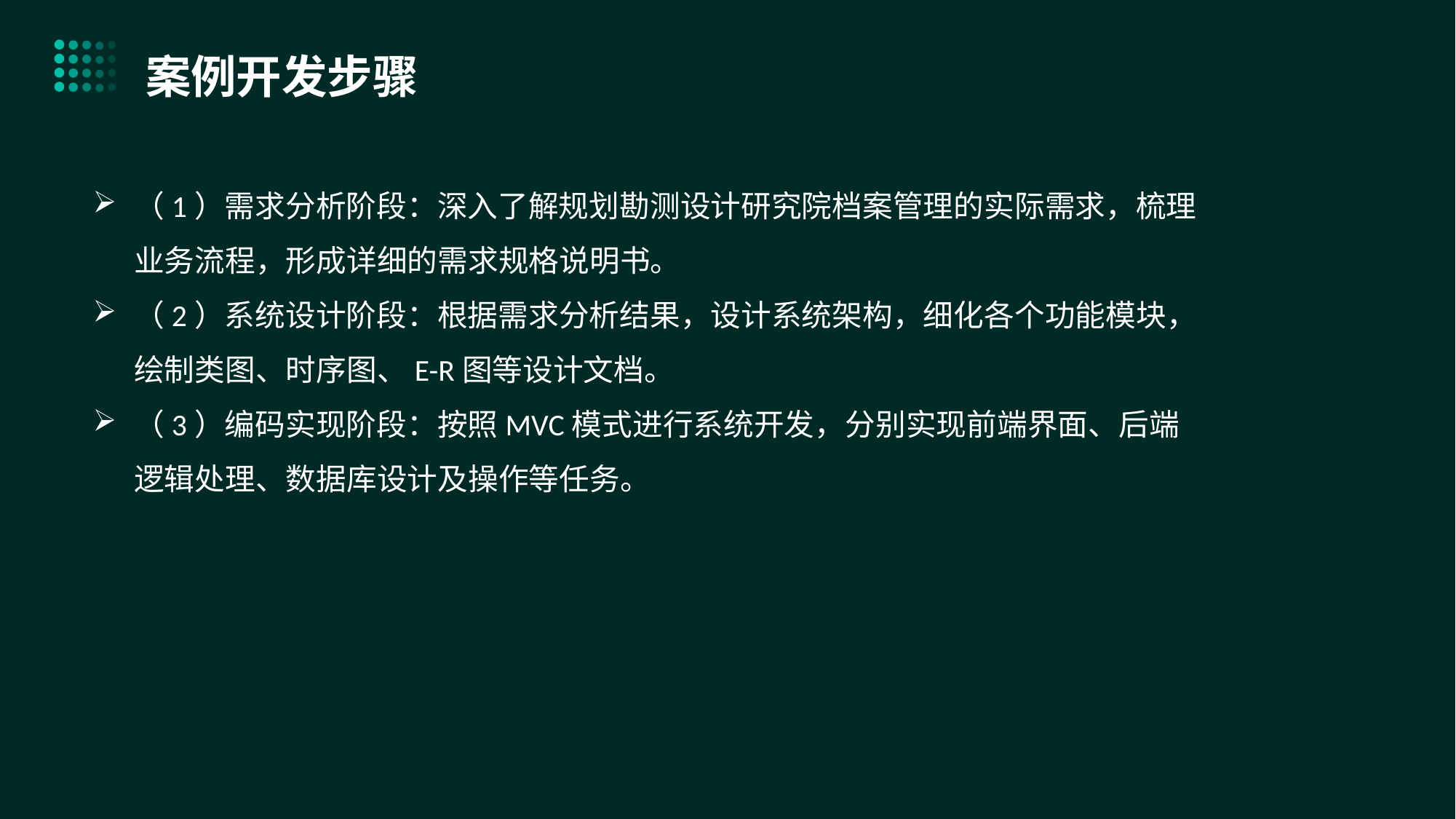

案例开发步骤

（1）需求分析阶段：深入了解规划勘测设计研究院档案管理的实际需求，梳理业务流程，形成详细的需求规格说明书。
（2）系统设计阶段：根据需求分析结果，设计系统架构，细化各个功能模块，绘制类图、时序图、E-R图等设计文档。
（3）编码实现阶段：按照MVC模式进行系统开发，分别实现前端界面、后端逻辑处理、数据库设计及操作等任务。